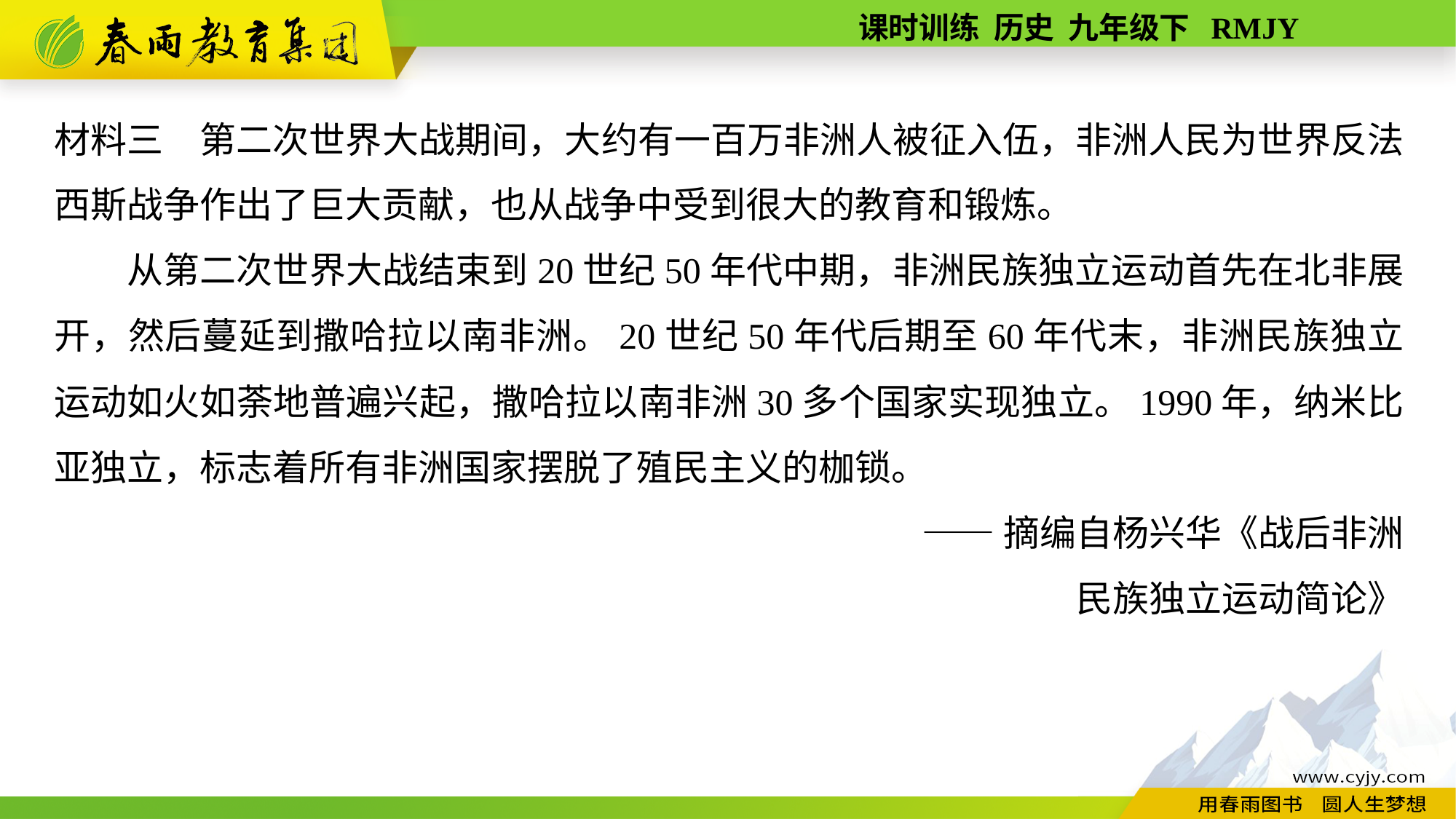

材料三　第二次世界大战期间，大约有一百万非洲人被征入伍，非洲人民为世界反法西斯战争作出了巨大贡献，也从战争中受到很大的教育和锻炼。
从第二次世界大战结束到20世纪50年代中期，非洲民族独立运动首先在北非展开，然后蔓延到撒哈拉以南非洲。20世纪50年代后期至60年代末，非洲民族独立运动如火如荼地普遍兴起，撒哈拉以南非洲30多个国家实现独立。1990年，纳米比亚独立，标志着所有非洲国家摆脱了殖民主义的枷锁。
——摘编自杨兴华《战后非洲
民族独立运动简论》